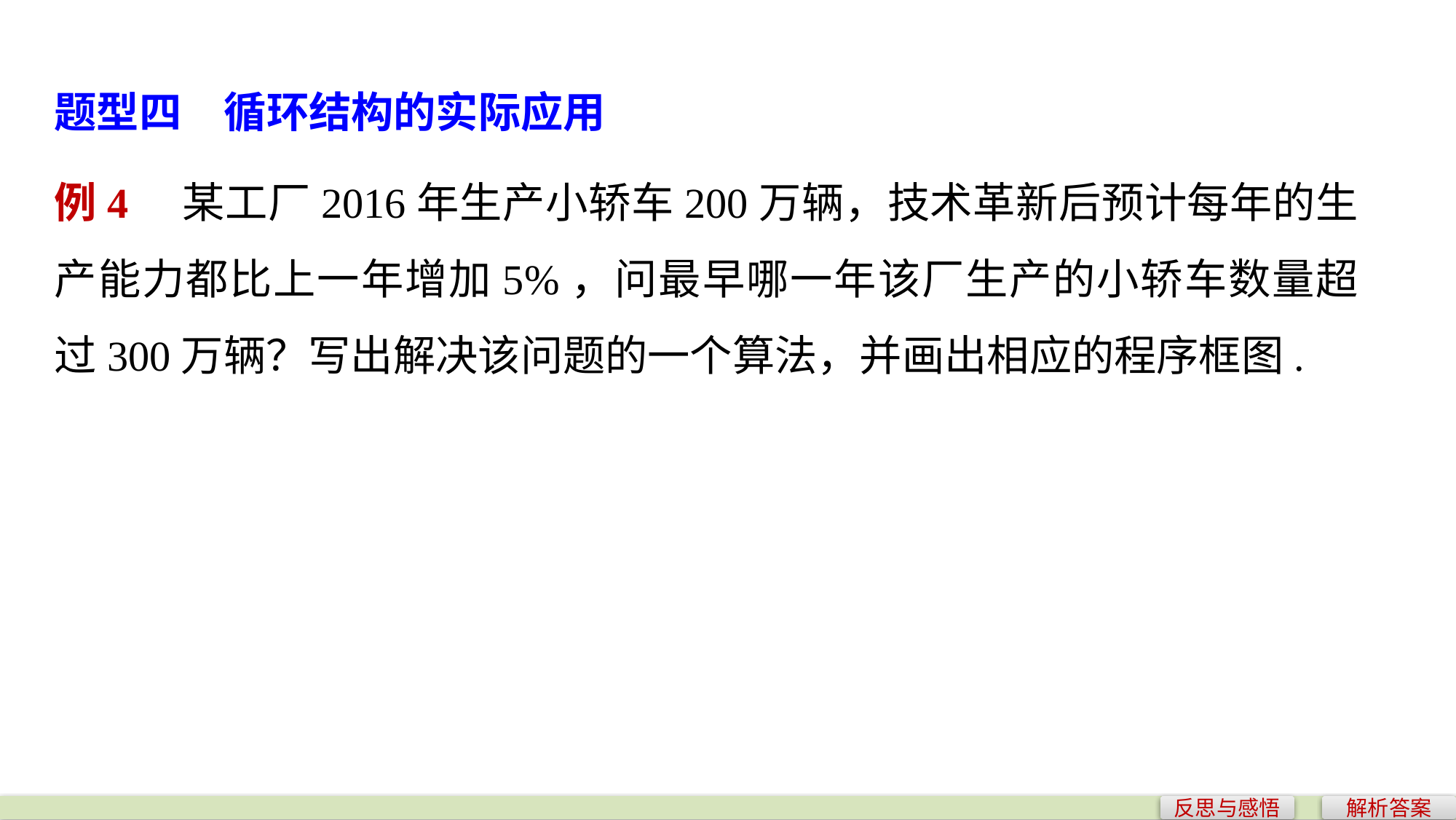

题型四　循环结构的实际应用
例4　某工厂2016年生产小轿车200万辆，技术革新后预计每年的生产能力都比上一年增加5%，问最早哪一年该厂生产的小轿车数量超过300万辆？写出解决该问题的一个算法，并画出相应的程序框图.
反思与感悟
解析答案